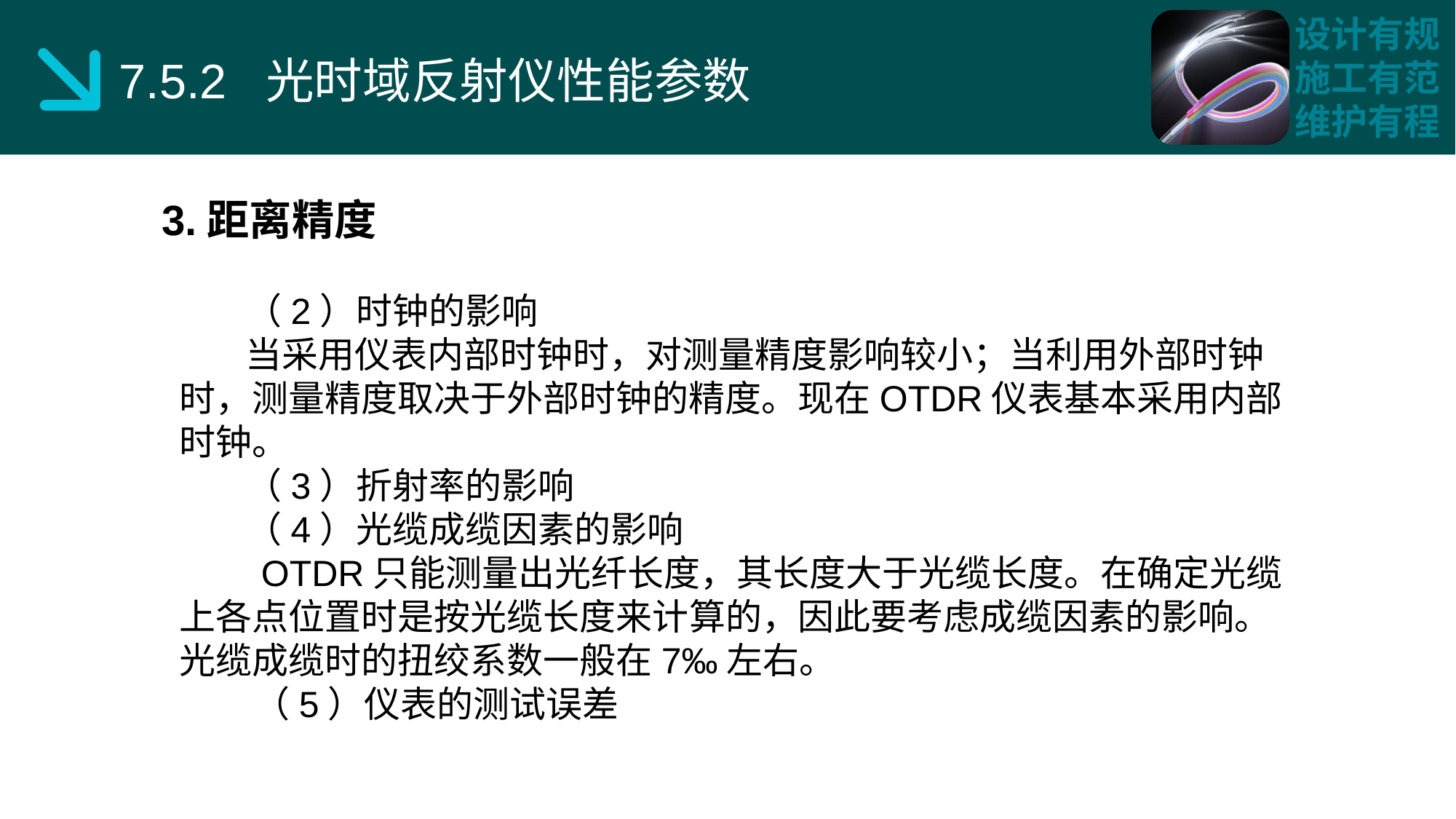

7.5.2  光时域反射仪性能参数

3.距离精度
       （2）时钟的影响
       当采用仪表内部时钟时，对测量精度影响较小；当利用外部时钟时，测量精度取决于外部时钟的精度。现在OTDR仪表基本采用内部时钟。
       （3）折射率的影响
       （4）光缆成缆因素的影响
        OTDR只能测量出光纤长度，其长度大于光缆长度。在确定光缆上各点位置时是按光缆长度来计算的，因此要考虑成缆因素的影响。光缆成缆时的扭绞系数一般在7‰左右。
        （5）仪表的测试误差